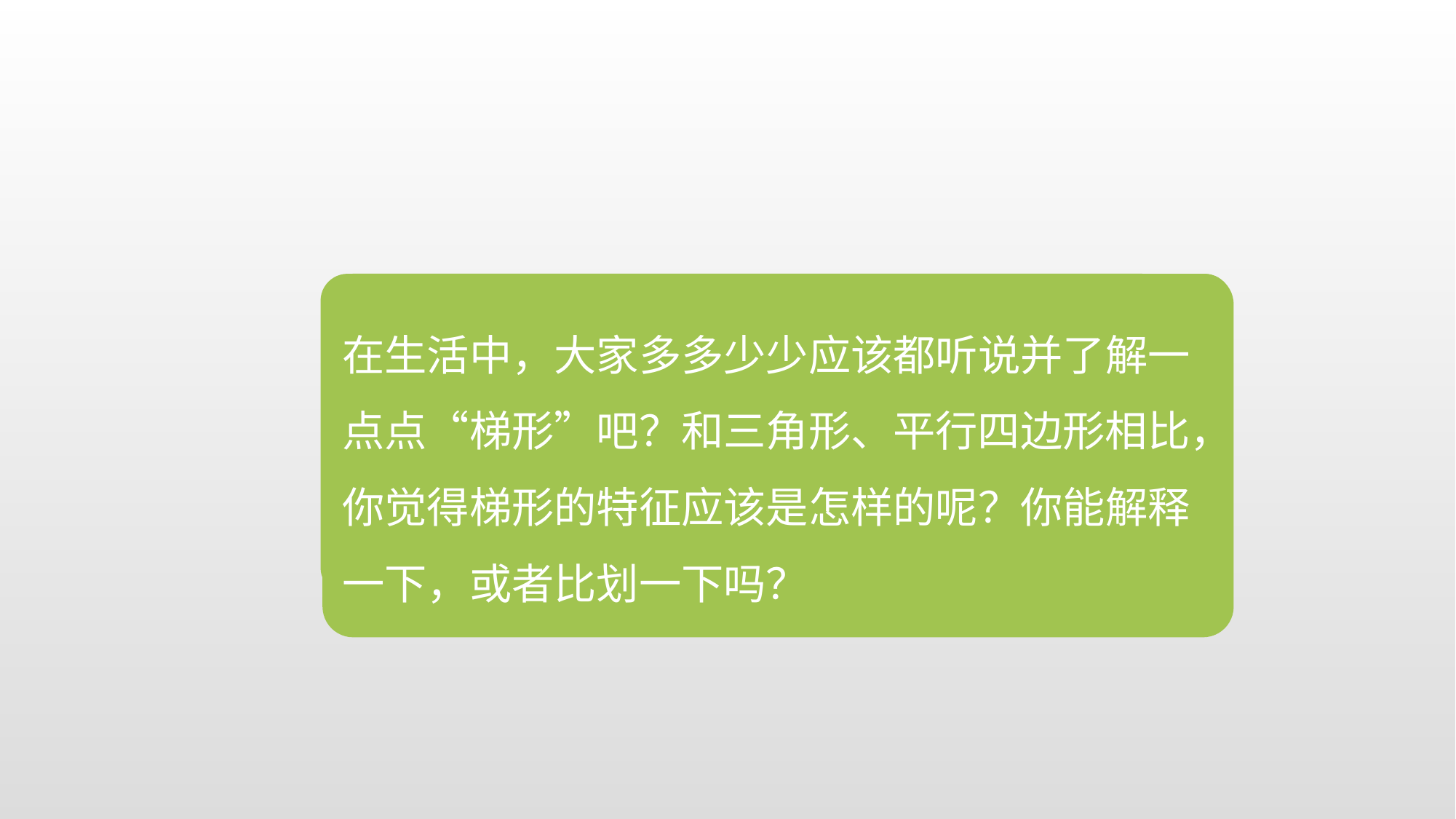

请在书本第112的方格图中设计一个你喜欢的图案，再简单交代一下你希望如何平移，最后交给你的同桌，互相挑战一下吧！
在生活中，大家多多少少应该都听说并了解一点点“梯形”吧？和三角形、平行四边形相比，你觉得梯形的特征应该是怎样的呢？你能解释一下，或者比划一下吗？